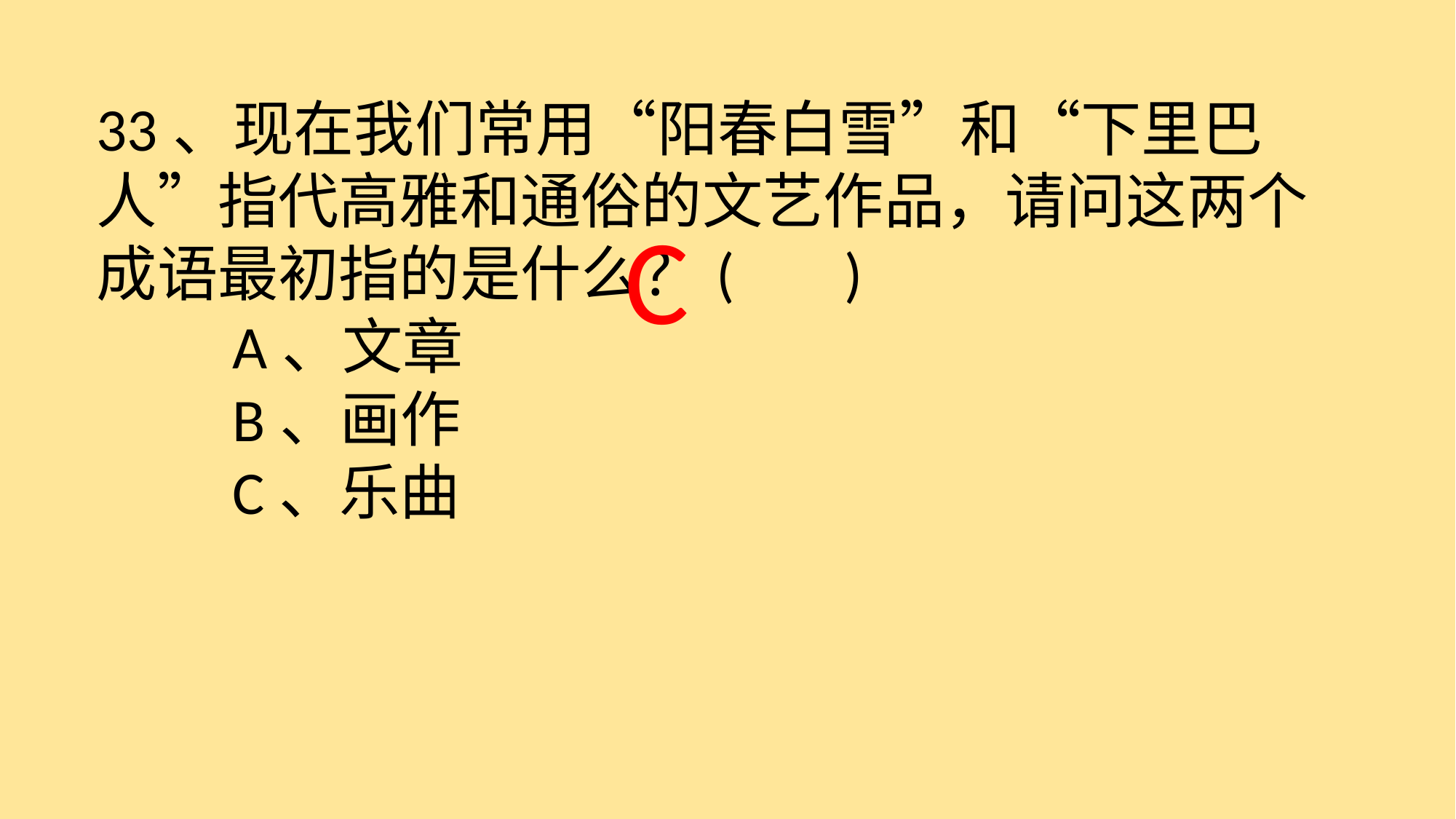

33、现在我们常用“阳春白雪”和“下里巴人”指代高雅和通俗的文艺作品，请问这两个成语最初指的是什么？(        )
　　A、文章
　　B、画作
　　C、乐曲
  C